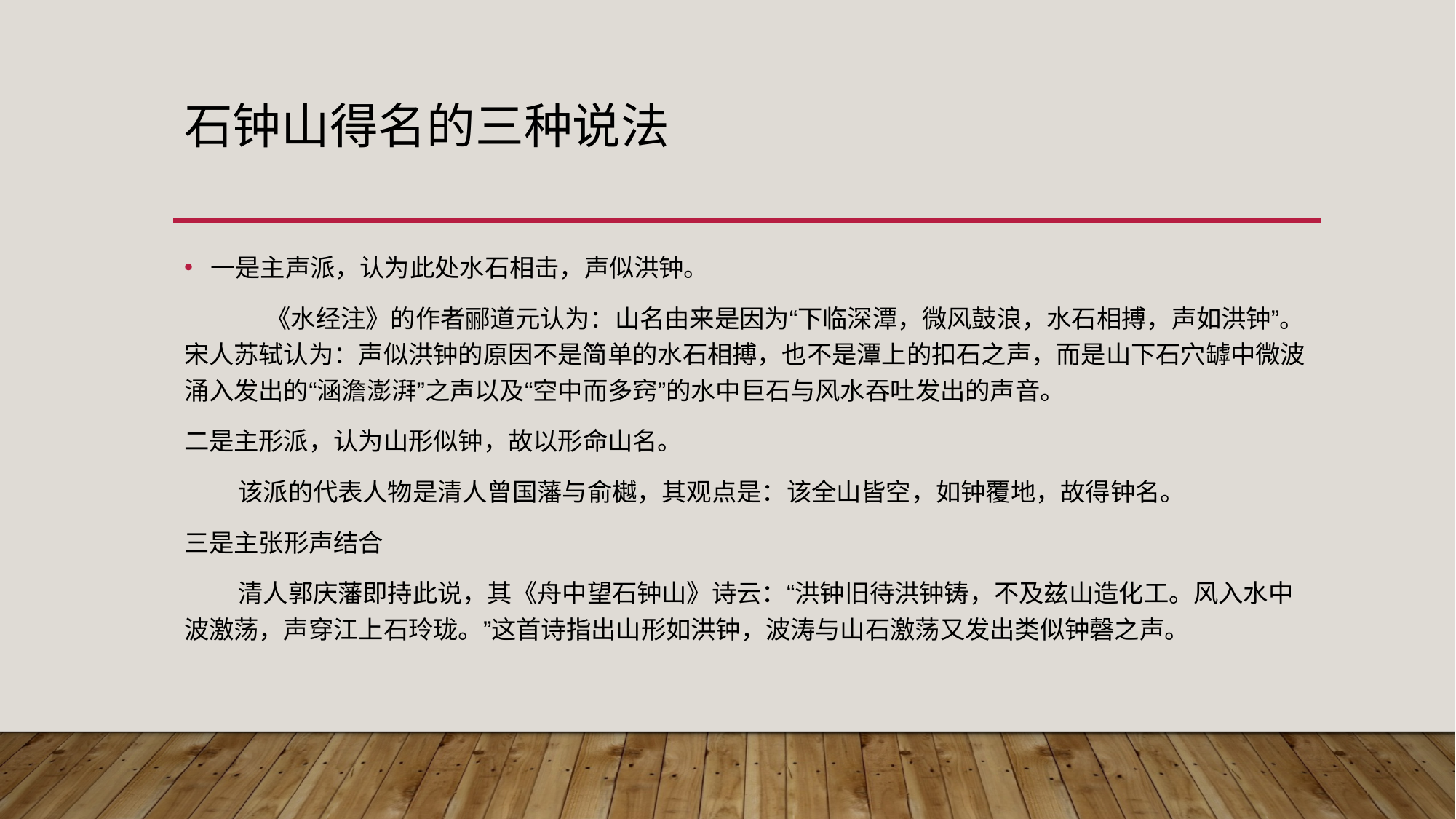

# 石钟山得名的三种说法
一是主声派，认为此处水石相击，声似洪钟。
           《水经注》的作者郦道元认为：山名由来是因为“下临深潭，微风鼓浪，水石相搏，声如洪钟”。宋人苏轼认为：声似洪钟的原因不是简单的水石相搏，也不是潭上的扣石之声，而是山下石穴罅中微波涌入发出的“涵澹澎湃”之声以及“空中而多窍”的水中巨石与风水吞吐发出的声音。
二是主形派，认为山形似钟，故以形命山名。
       该派的代表人物是清人曾国藩与俞樾，其观点是：该全山皆空，如钟覆地，故得钟名。
三是主张形声结合
       清人郭庆藩即持此说，其《舟中望石钟山》诗云：“洪钟旧待洪钟铸，不及兹山造化工。风入水中波激荡，声穿江上石玲珑。”这首诗指出山形如洪钟，波涛与山石激荡又发出类似钟磬之声。